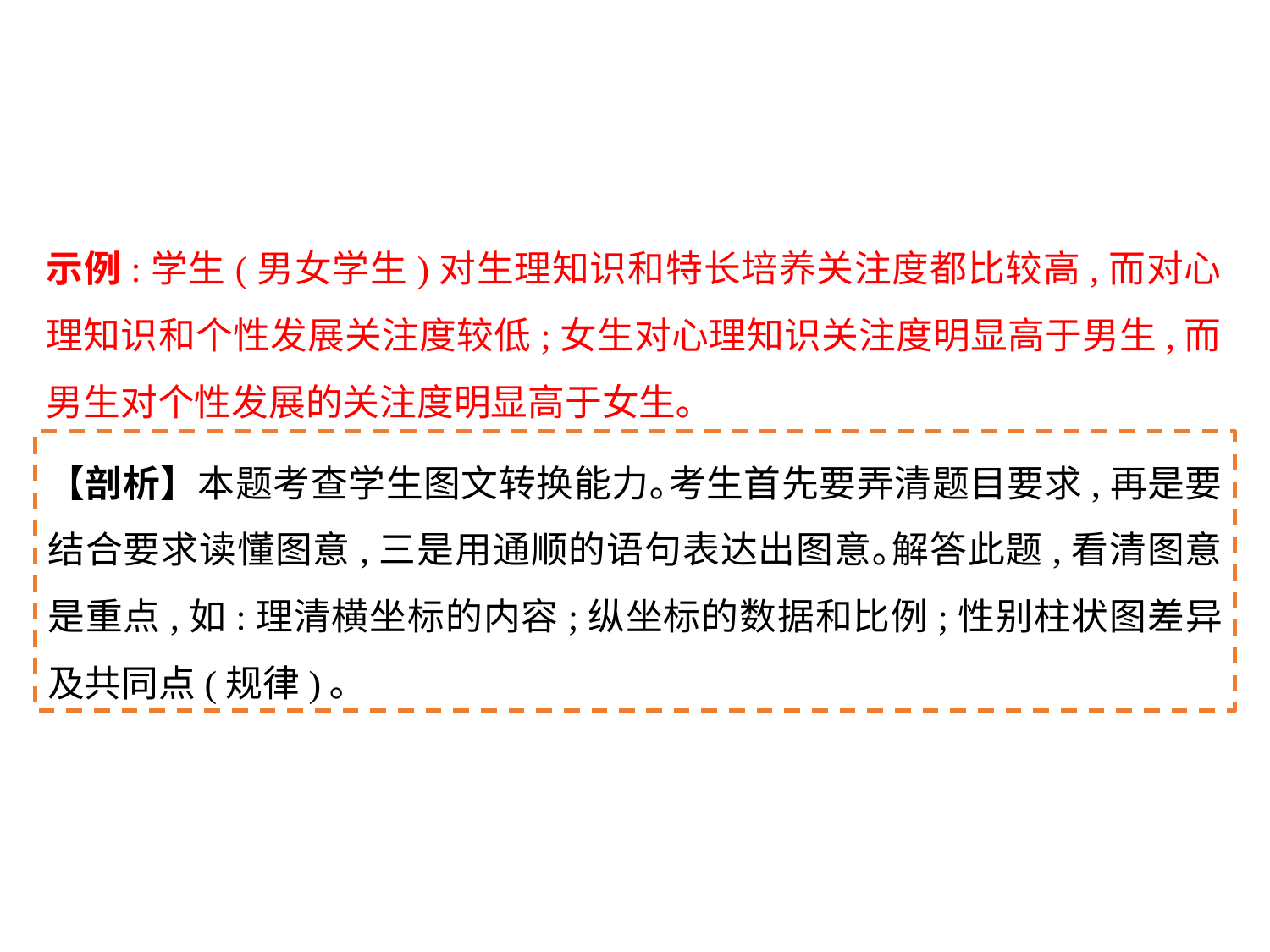

示例:学生(男女学生)对生理知识和特长培养关注度都比较高,而对心理知识和个性发展关注度较低;女生对心理知识关注度明显高于男生,而男生对个性发展的关注度明显高于女生｡
【剖析】本题考查学生图文转换能力｡考生首先要弄清题目要求,再是要结合要求读懂图意,三是用通顺的语句表达出图意｡解答此题,看清图意是重点,如:理清横坐标的内容;纵坐标的数据和比例;性别柱状图差异及共同点(规律)｡